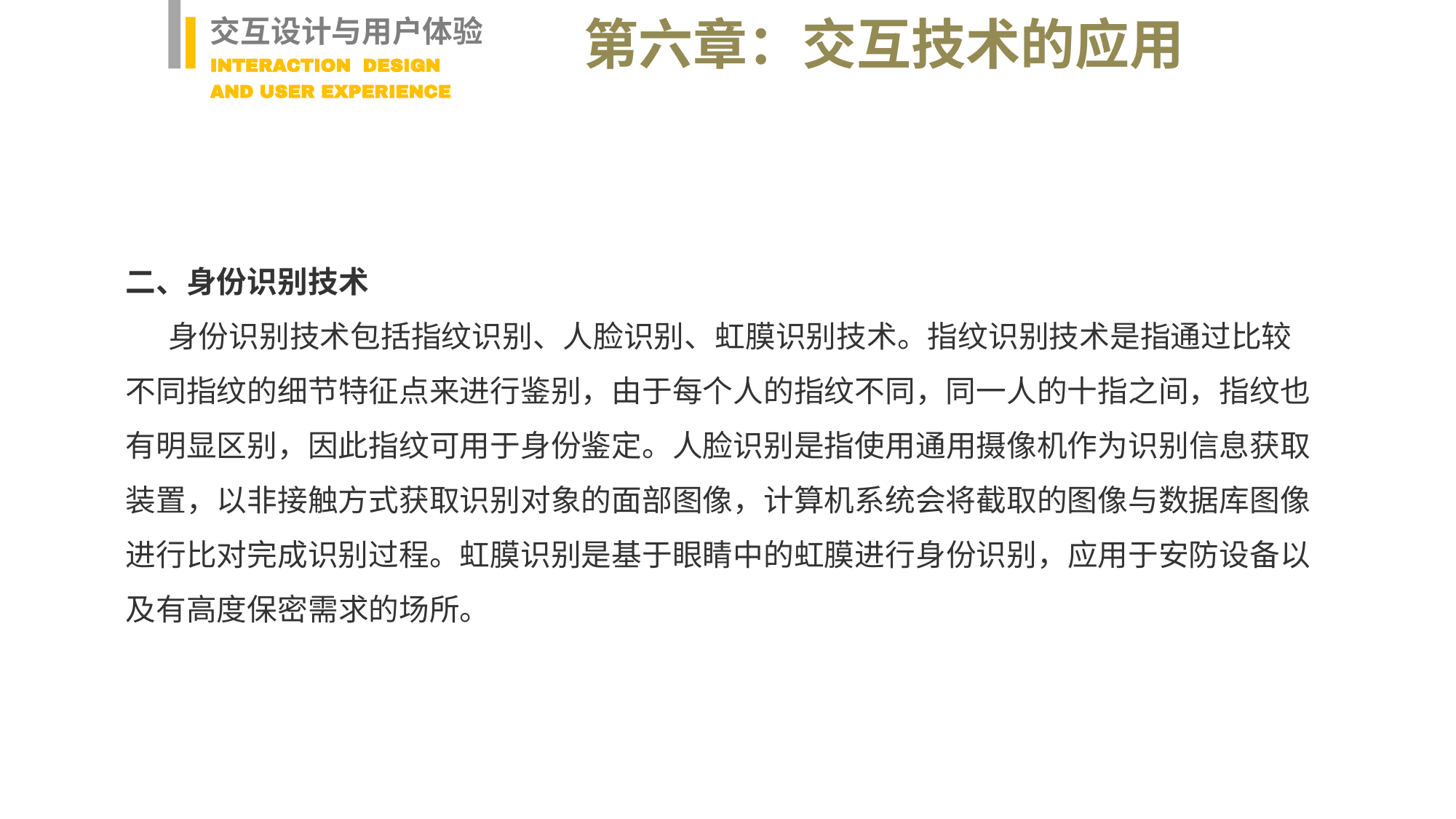

交互设计与用户体验
INTERACTION  DESIGN
AND USER EXPERIENCE
第六章：交互技术的应用

二、身份识别技术
身份识别技术包括指纹识别、人脸识别、虹膜识别技术。指纹识别技术是指通过比较不同指纹的细节特征点来进行鉴别，由于每个人的指纹不同，同一人的十指之间，指纹也有明显区别，因此指纹可用于身份鉴定。人脸识别是指使用通用摄像机作为识别信息获取装置，以非接触方式获取识别对象的面部图像，计算机系统会将截取的图像与数据库图像进行比对完成识别过程。虹膜识别是基于眼睛中的虹膜进行身份识别，应用于安防设备以及有高度保密需求的场所。